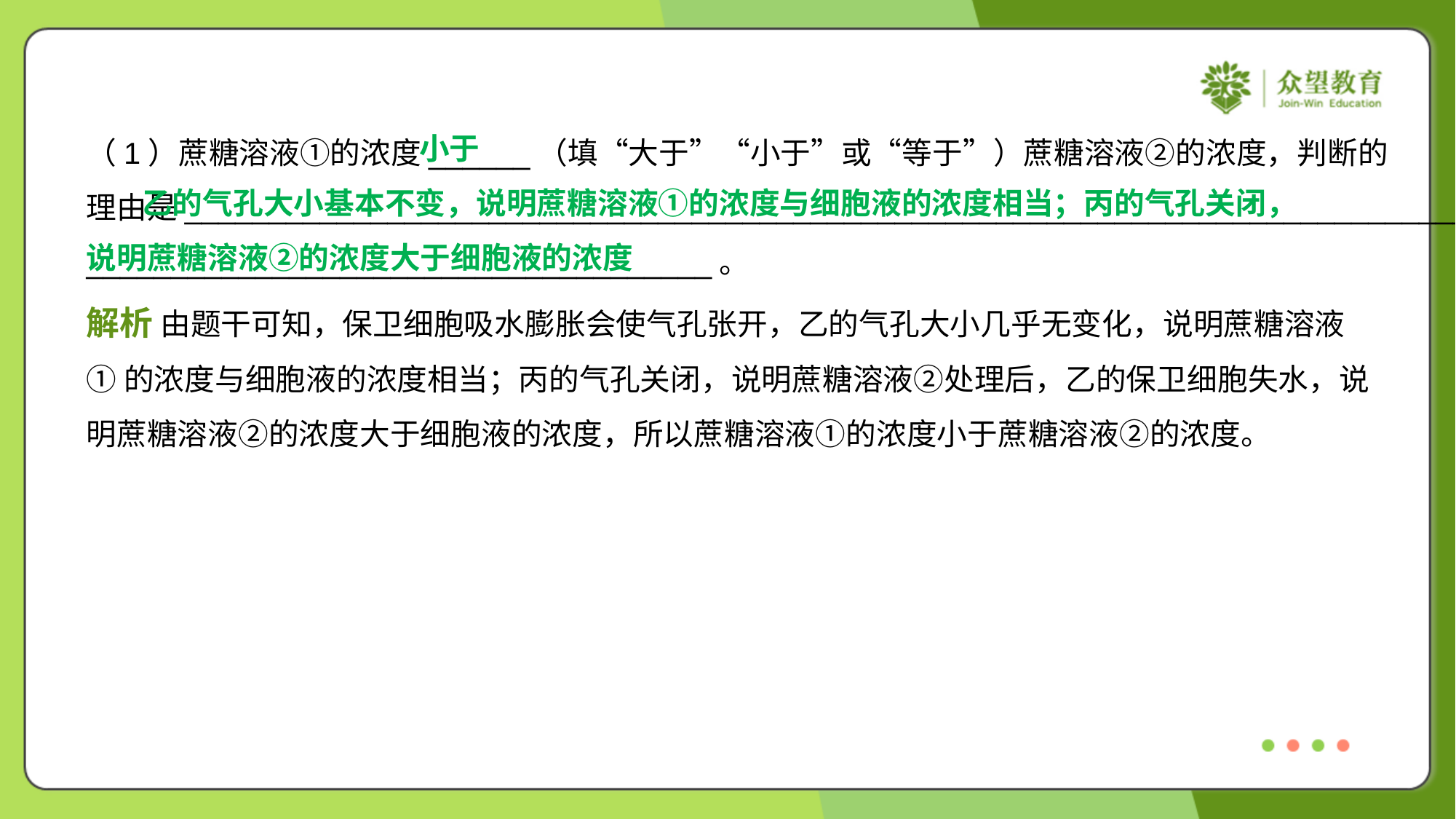

小于
（1）蔗糖溶液①的浓度______（填“大于”“小于”或“等于”）蔗糖溶液②的浓度，判断的
理由是______________________________________________________________________________
_____________________________________。
       乙的气孔大小基本不变，说明蔗糖溶液①的浓度与细胞液的浓度相当；丙的气孔关闭，
说明蔗糖溶液②的浓度大于细胞液的浓度
解析 由题干可知，保卫细胞吸水膨胀会使气孔张开，乙的气孔大小几乎无变化，说明蔗糖溶液
①的浓度与细胞液的浓度相当；丙的气孔关闭，说明蔗糖溶液②处理后，乙的保卫细胞失水，说
明蔗糖溶液②的浓度大于细胞液的浓度，所以蔗糖溶液①的浓度小于蔗糖溶液②的浓度。